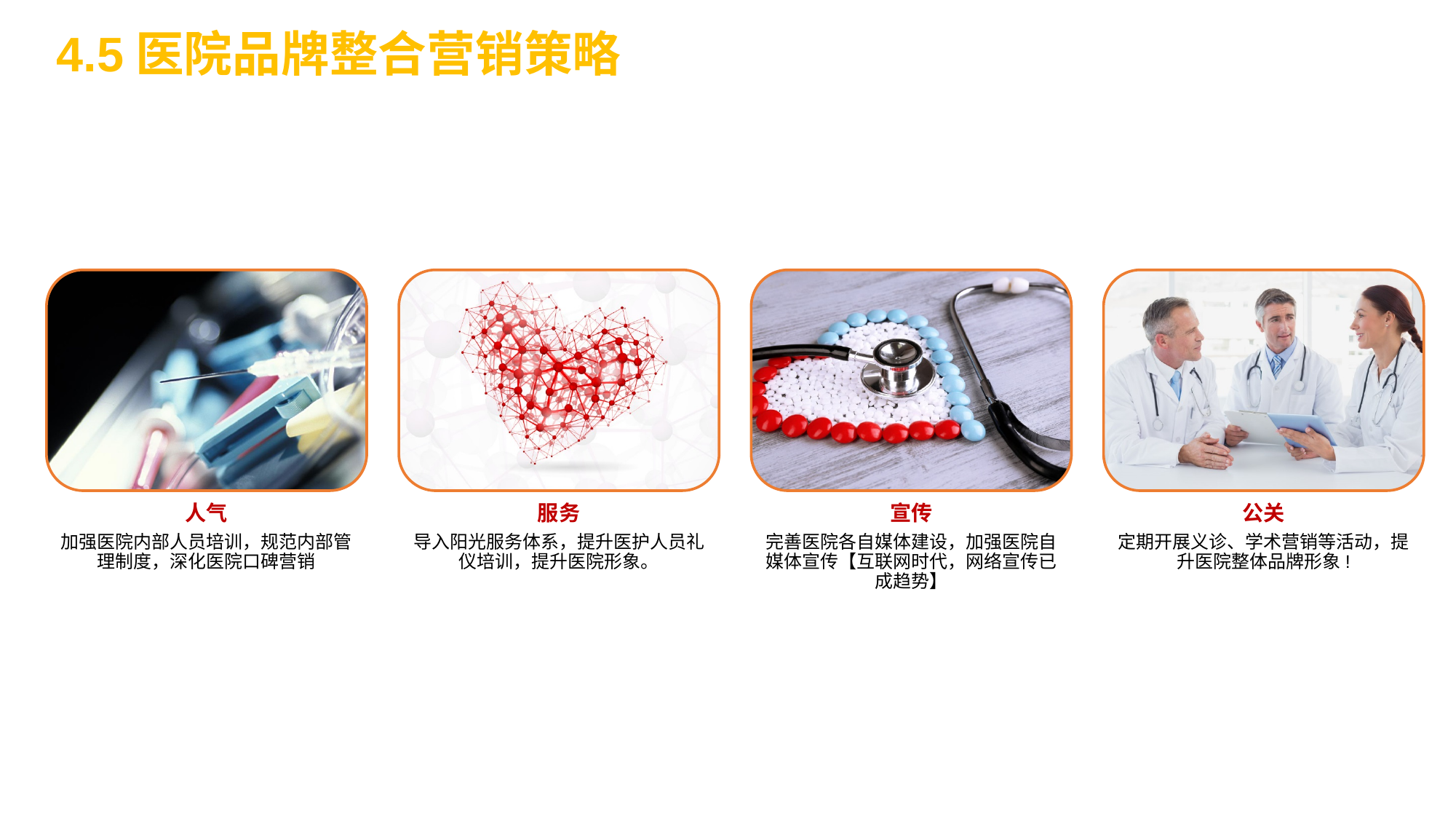

4.5医院品牌整合营销策略
人气
加强医院内部人员培训，规范内部管理制度，深化医院口碑营销
服务
导入阳光服务体系，提升医护人员礼仪培训，提升医院形象。
宣传
完善医院各自媒体建设，加强医院自媒体宣传【互联网时代，网络宣传已成趋势】
公关
定期开展义诊、学术营销等活动，提升医院整体品牌形象!